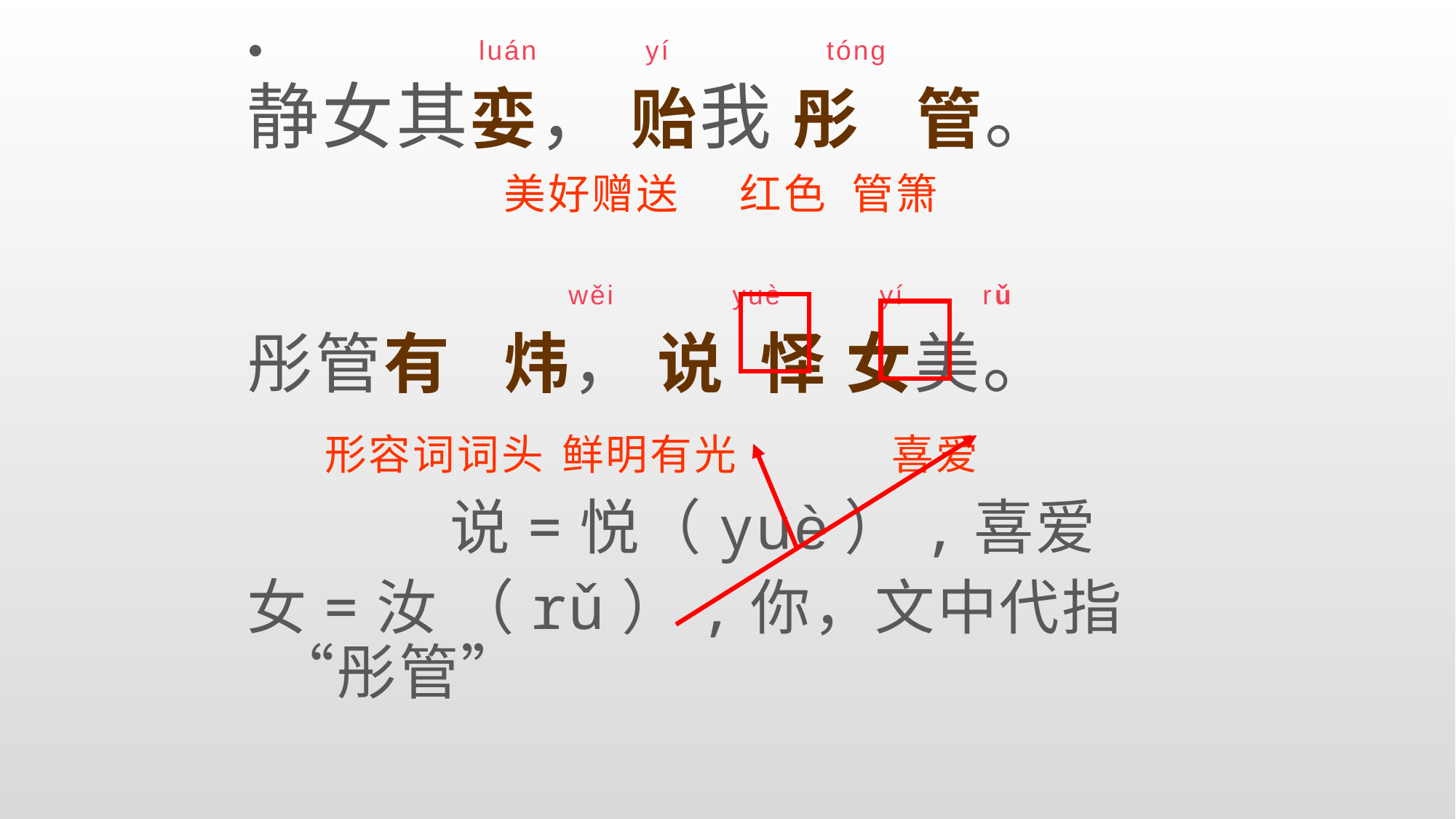

#
                     luán           yí                tóng
静女其娈， 贻我 彤   管。
                     美好赠送     红色  管箫

                                 wěi            yuè          yí        rǔ
彤管有   炜， 说  怿 女美。
    形容词词头 鲜明有光             喜爱
            说=悦（yuè）,喜爱
女=汝 （rǔ）,你，文中代指“彤管”